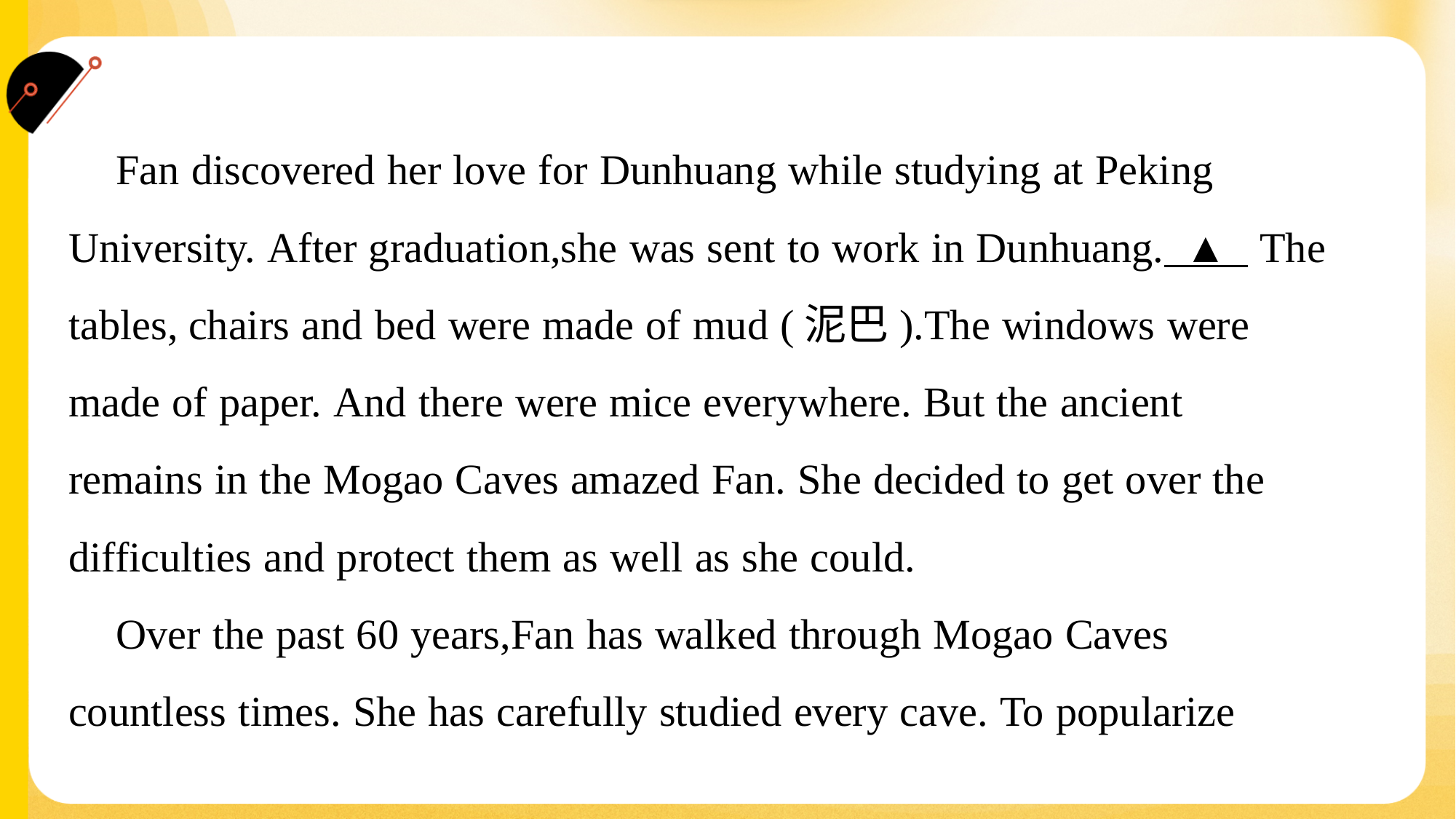

Fan discovered her love for Dunhuang while studying at Peking
University. After graduation,she was sent to work in Dunhuang.  ▲   The
tables, chairs and bed were made of mud (泥巴).The windows were
made of paper. And there were mice everywhere. But the ancient
remains in the Mogao Caves amazed Fan. She decided to get over the
difficulties and protect them as well as she could.
    Over the past 60 years,Fan has walked through Mogao Caves
countless times. She has carefully studied every cave. To popularize